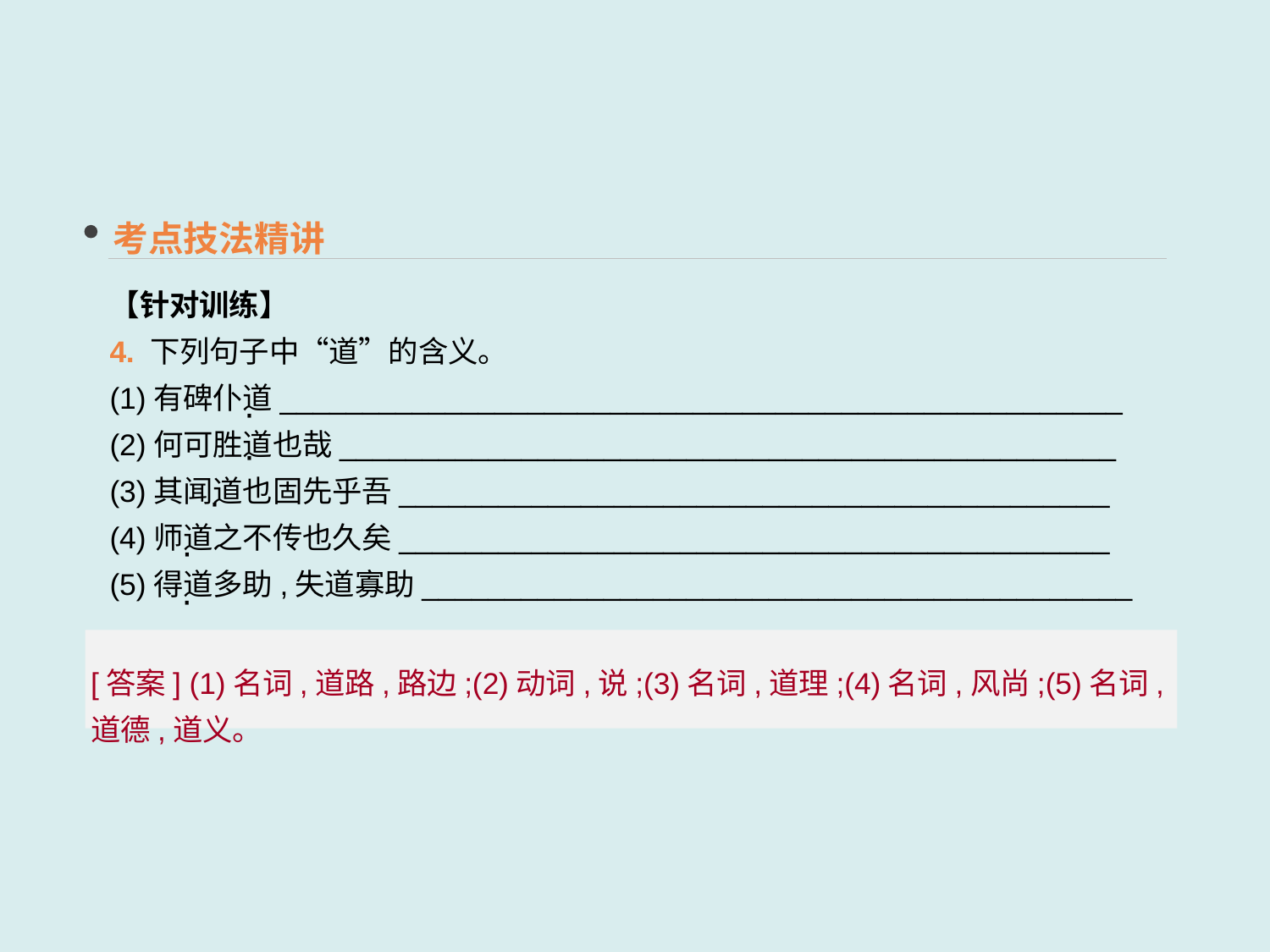

考点技法精讲

【针对训练】
4. 下列句子中“道”的含义。
(1)有碑仆道___________________________________________________
(2)何可胜道也哉_______________________________________________
(3)其闻道也固先乎吾___________________________________________
(4)师道之不传也久矣___________________________________________
(5)得道多助,失道寡助___________________________________________
·
·
·
·
·

[答案] (1)名词,道路,路边;(2)动词,说;(3)名词,道理;(4)名词,风尚;(5)名词,道德,道义。